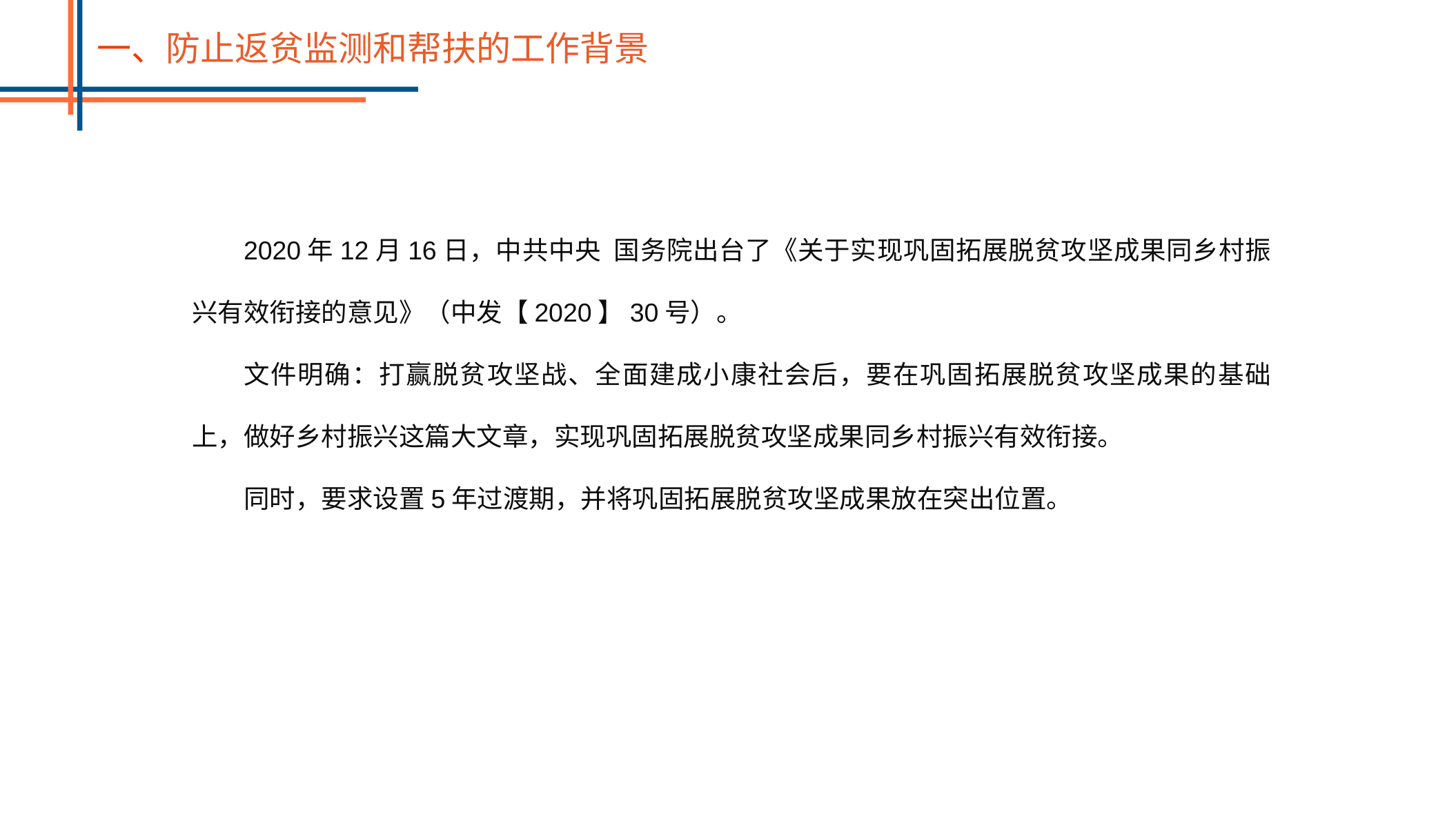

一、防止返贫监测和帮扶的工作背景

2020年12月16日，中共中央  国务院出台了《关于实现巩固拓展脱贫攻坚成果同乡村振兴有效衔接的意见》（中发【2020】30号）。
文件明确：打赢脱贫攻坚战、全面建成小康社会后，要在巩固拓展脱贫攻坚成果的基础上，做好乡村振兴这篇大文章，实现巩固拓展脱贫攻坚成果同乡村振兴有效衔接。
同时，要求设置5年过渡期，并将巩固拓展脱贫攻坚成果放在突出位置。